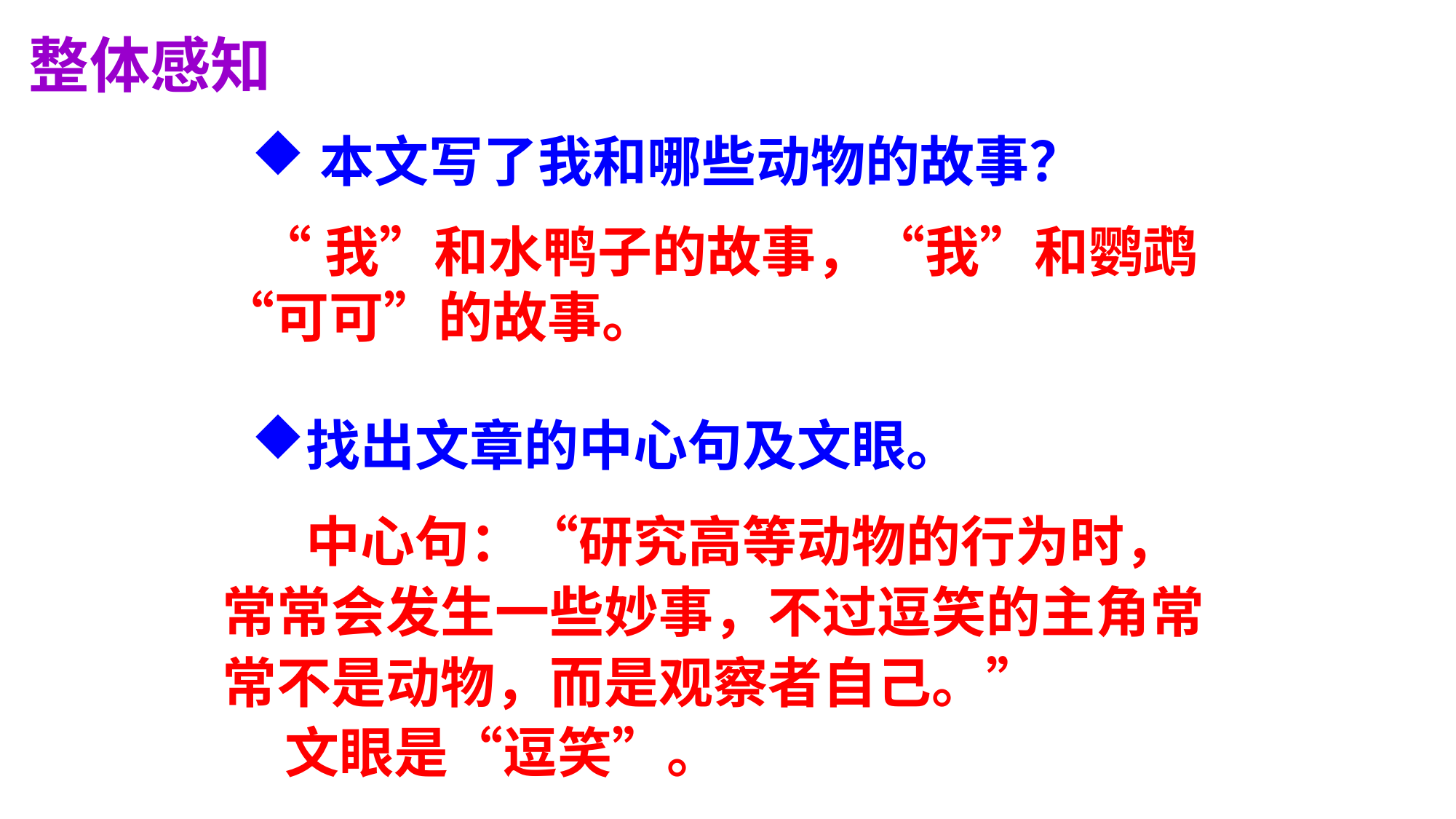

整体感知
本文写了我和哪些动物的故事？
   “我”和水鸭子的故事，“我”和鹦鹉“可可”的故事。
找出文章的中心句及文眼。
      中心句：“研究高等动物的行为时，常常会发生一些妙事，不过逗笑的主角常常不是动物，而是观察者自己。”
    文眼是“逗笑”。